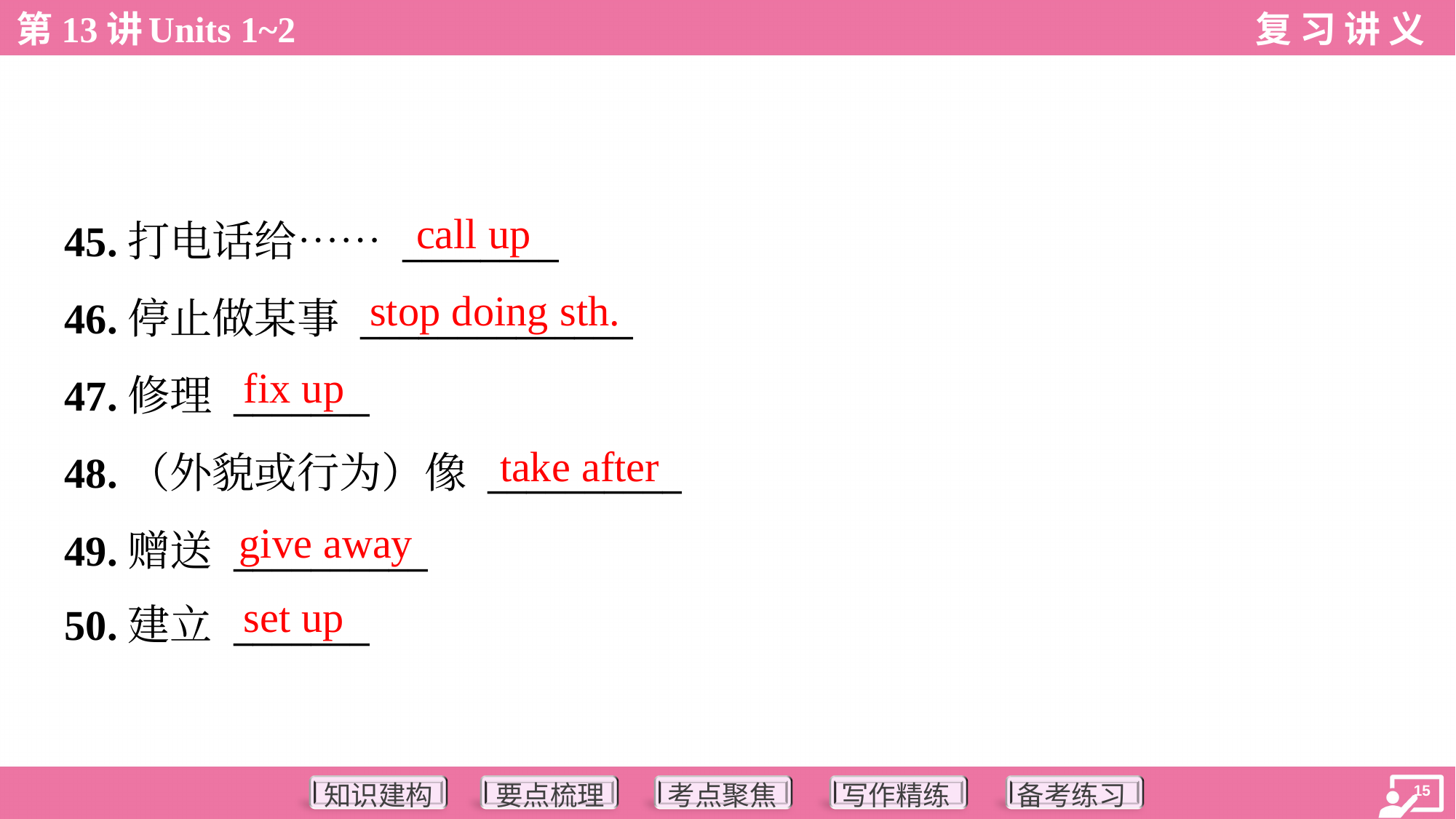

call up
45.打电话给…… ________
46.停止做某事 ______________
47.修理 _______
48.（外貌或行为）像 __________
49.赠送 __________
50.建立 _______
stop doing sth.
fix up
take after
give away
set up